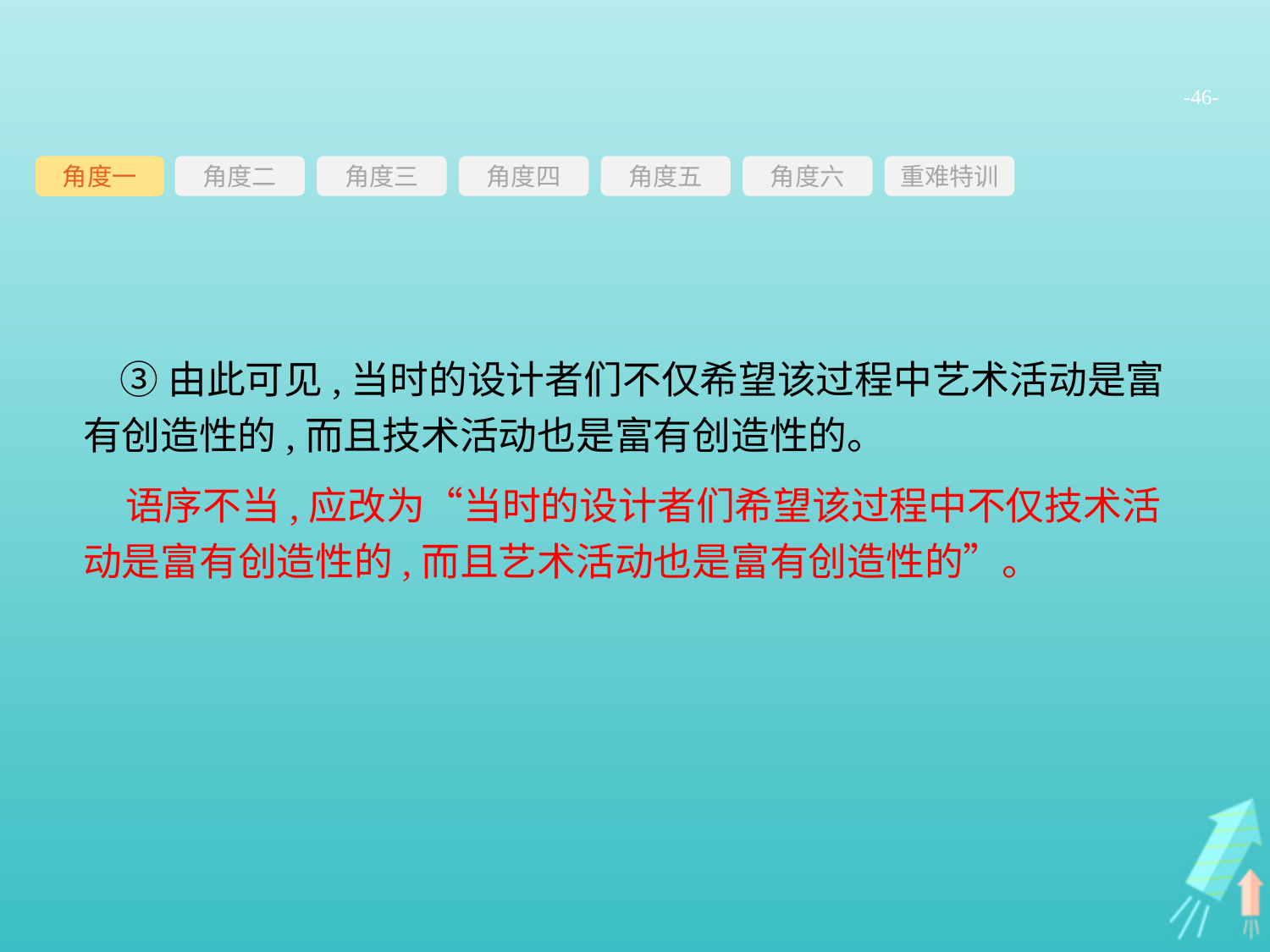

-46-
角度三
角度四
角度五
角度六
重难特训
角度二
角度一
③由此可见,当时的设计者们不仅希望该过程中艺术活动是富有创造性的,而且技术活动也是富有创造性的。
语序不当,应改为“当时的设计者们希望该过程中不仅技术活动是富有创造性的,而且艺术活动也是富有创造性的”。